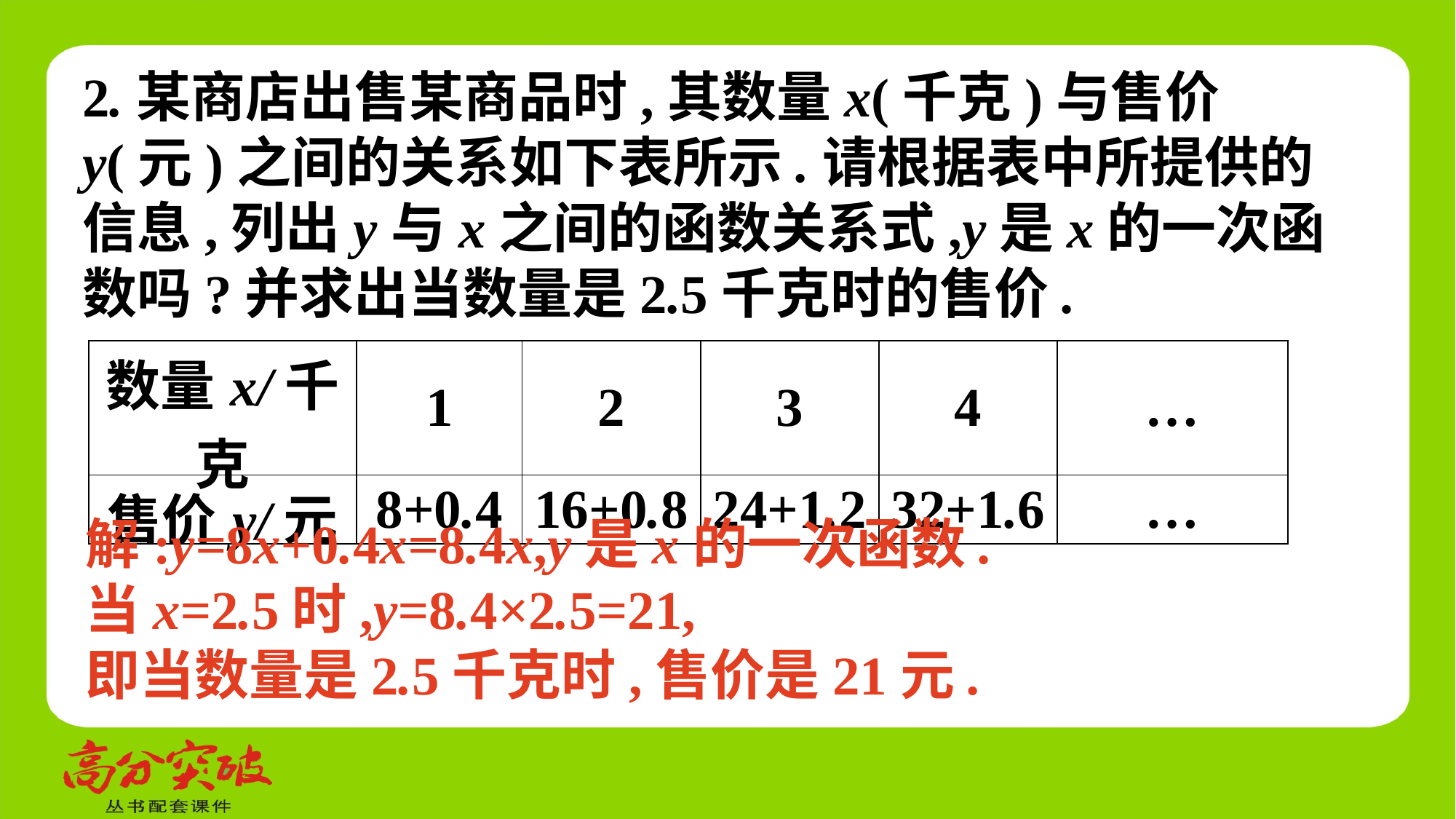

2.某商店出售某商品时,其数量x(千克)与售价y(元)之间的关系如下表所示.请根据表中所提供的信息,列出y与x之间的函数关系式,y是x的一次函数吗?并求出当数量是2.5千克时的售价.
| 数量x/千克 | 1 | 2 | 3 | 4 | … |
| --- | --- | --- | --- | --- | --- |
| 售价y/元 | 8+0.4 | 16+0.8 | 24+1.2 | 32+1.6 | … |
解:y=8x+0.4x=8.4x,y是x的一次函数.
当x=2.5时,y=8.4×2.5=21,
即当数量是2.5千克时,售价是21元.